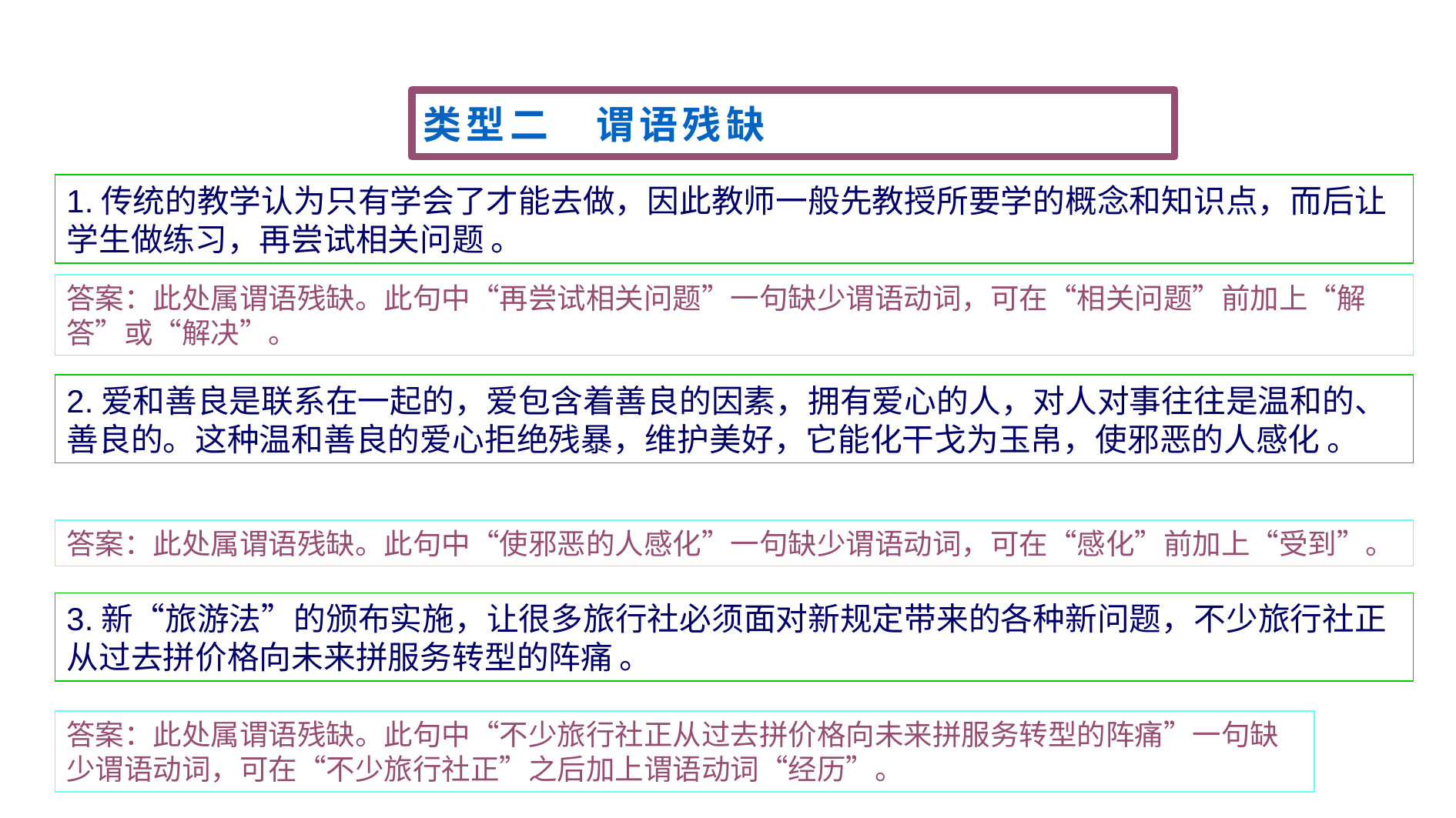

类型二　谓语残缺
1.传统的教学认为只有学会了才能去做，因此教师一般先教授所要学的概念和知识点，而后让学生做练习，再尝试相关问题 。

答案：此处属谓语残缺。此句中“再尝试相关问题”一句缺少谓语动词，可在“相关问题”前加上“解答”或“解决”。
2.爱和善良是联系在一起的，爱包含着善良的因素，拥有爱心的人，对人对事往往是温和的、善良的。这种温和善良的爱心拒绝残暴，维护美好，它能化干戈为玉帛，使邪恶的人感化 。

答案：此处属谓语残缺。此句中“使邪恶的人感化”一句缺少谓语动词，可在“感化”前加上“受到”。
3.新“旅游法”的颁布实施，让很多旅行社必须面对新规定带来的各种新问题，不少旅行社正从过去拼价格向未来拼服务转型的阵痛 。
答案：此处属谓语残缺。此句中“不少旅行社正从过去拼价格向未来拼服务转型的阵痛”一句缺少谓语动词，可在“不少旅行社正”之后加上谓语动词“经历”。